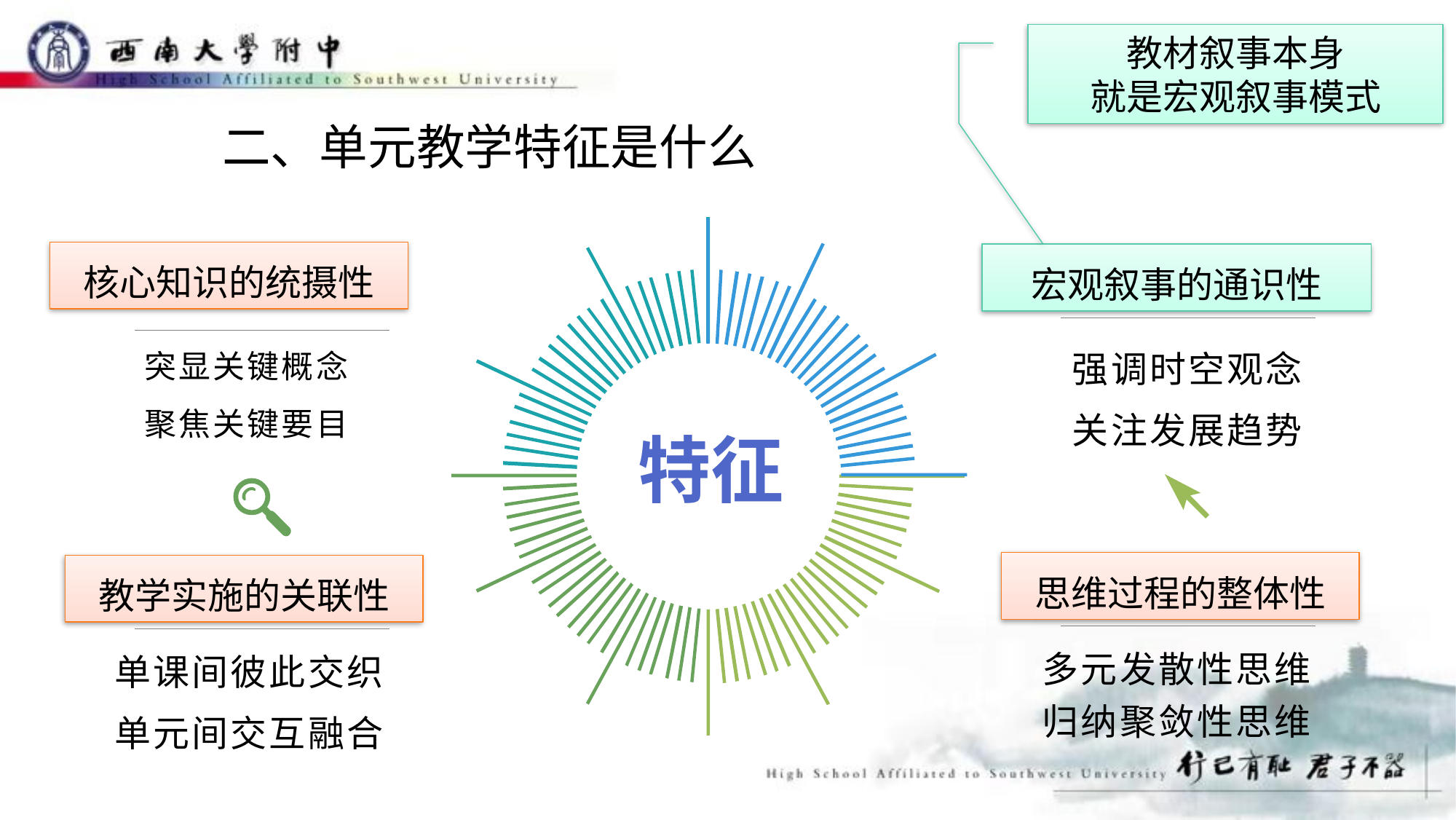

教材叙事本身
就是宏观叙事模式
二、单元教学特征是什么

核心知识的统摄性
宏观叙事的通识性
突显关键概念
聚焦关键要目

强调时空观念
关注发展趋势

特征

思维过程的整体性
教学实施的关联性
单课间彼此交织
单元间交互融合
多元发散性思维
归纳聚敛性思维